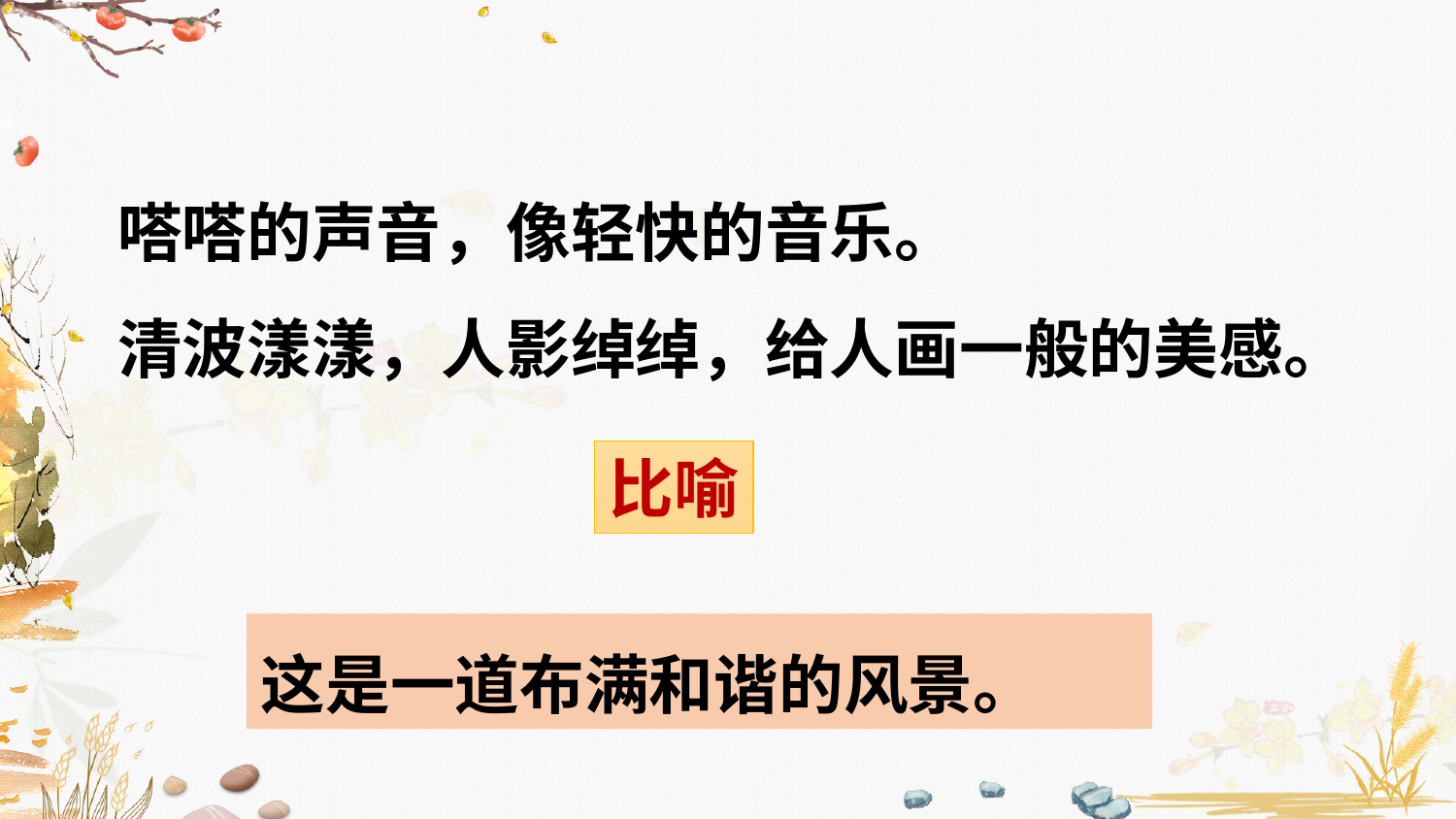

嗒嗒的声音，像轻快的音乐。
清波漾漾，人影绰绰，给人画一般的美感。
比喻
这是一道布满和谐的风景。